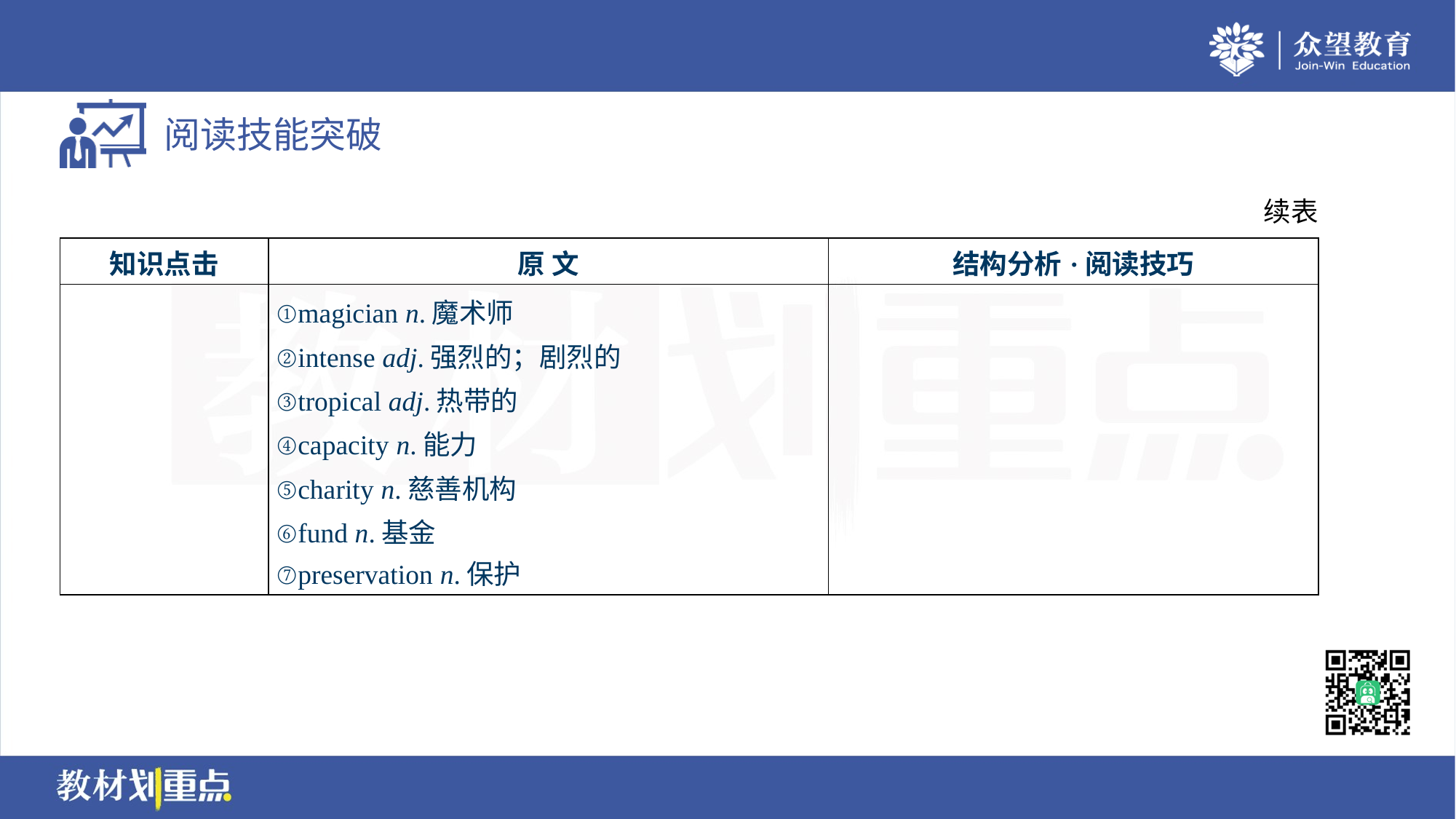

续表
| 知识点击 | 原 文 | 结构分析·阅读技巧 |
| --- | --- | --- |
|  | ①magician n.魔术师 ②intense adj.强烈的；剧烈的 ③tropical adj.热带的 ④capacity n.能力 ⑤charity n.慈善机构 ⑥fund n.基金 ⑦preservation n.保护 |  |